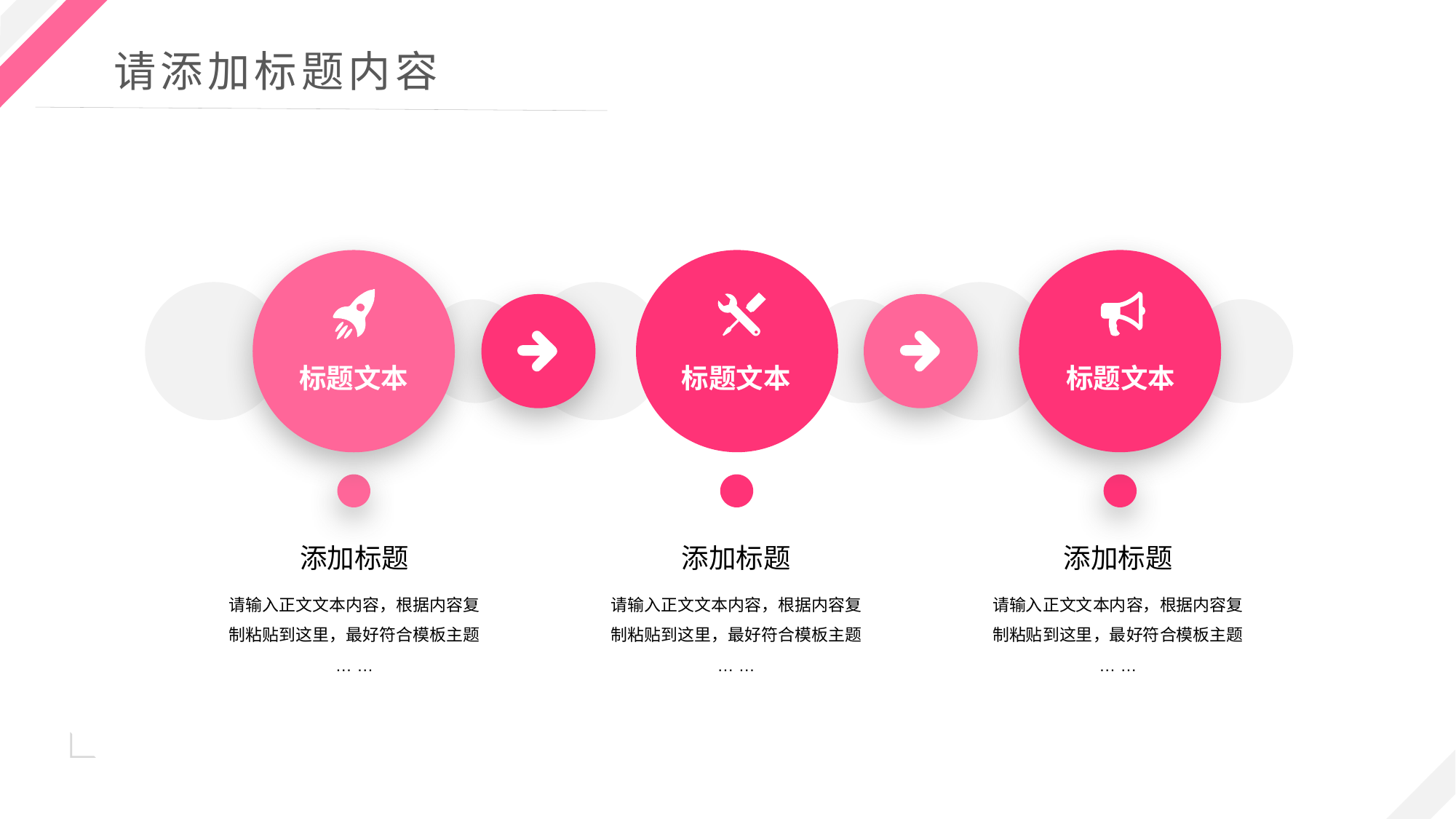

标题文本
标题文本
标题文本

添加标题
添加标题
添加标题
请输入正文文本内容，根据内容复制粘贴到这里，最好符合模板主题
… …
请输入正文文本内容，根据内容复制粘贴到这里，最好符合模板主题
… …
请输入正文文本内容，根据内容复制粘贴到这里，最好符合模板主题
… …